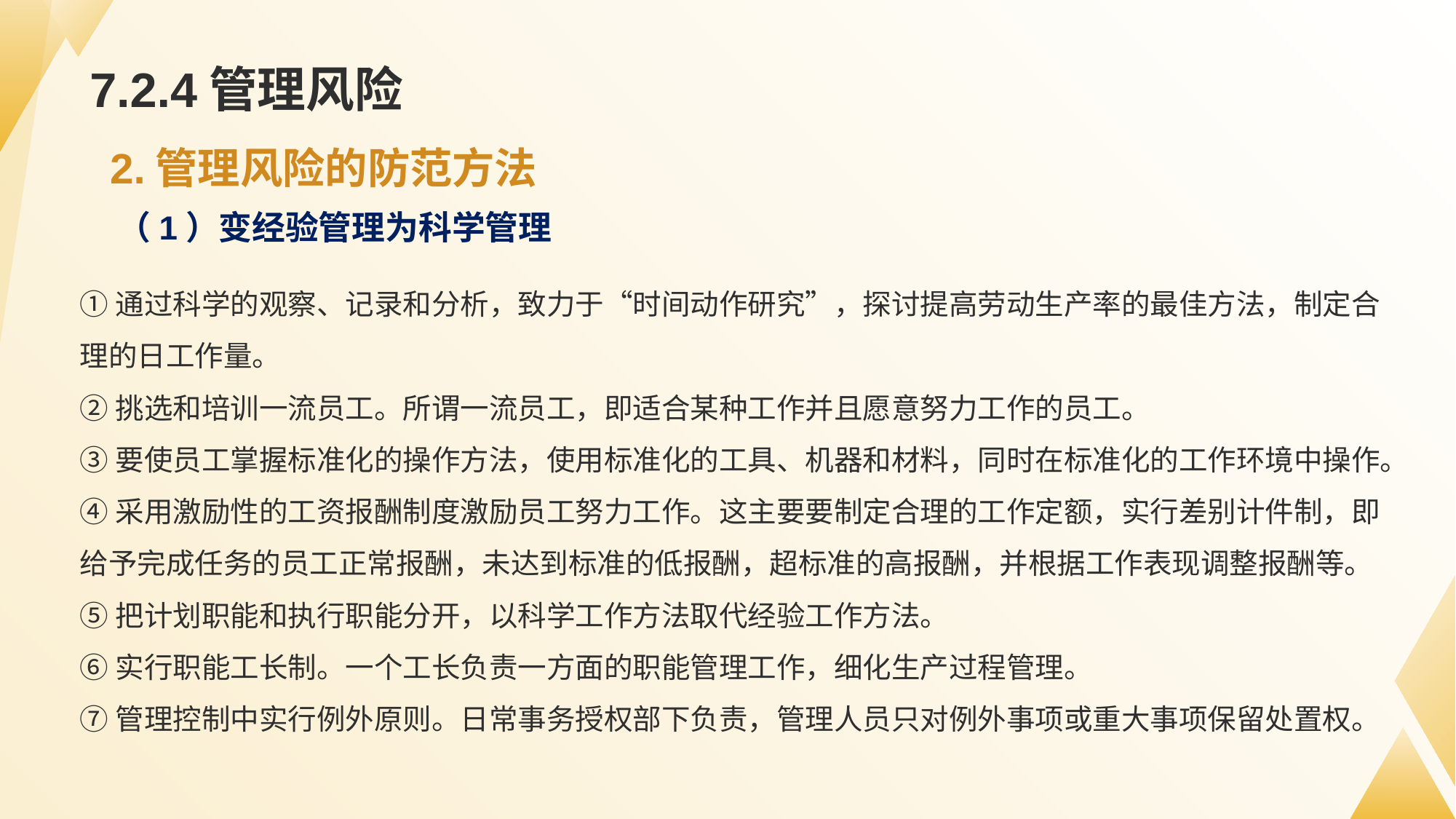

# 7.2.4管理风险
2.管理风险的防范方法
（1）变经验管理为科学管理
①通过科学的观察、记录和分析，致力于“时间动作研究”，探讨提高劳动生产率的最佳方法，制定合理的日工作量。
②挑选和培训一流员工。所谓一流员工，即适合某种工作并且愿意努力工作的员工。
③要使员工掌握标准化的操作方法，使用标准化的工具、机器和材料，同时在标准化的工作环境中操作。
④采用激励性的工资报酬制度激励员工努力工作。这主要要制定合理的工作定额，实行差别计件制，即给予完成任务的员工正常报酬，未达到标准的低报酬，超标准的高报酬，并根据工作表现调整报酬等。
⑤把计划职能和执行职能分开，以科学工作方法取代经验工作方法。
⑥实行职能工长制。一个工长负责一方面的职能管理工作，细化生产过程管理。
⑦管理控制中实行例外原则。日常事务授权部下负责，管理人员只对例外事项或重大事项保留处置权。